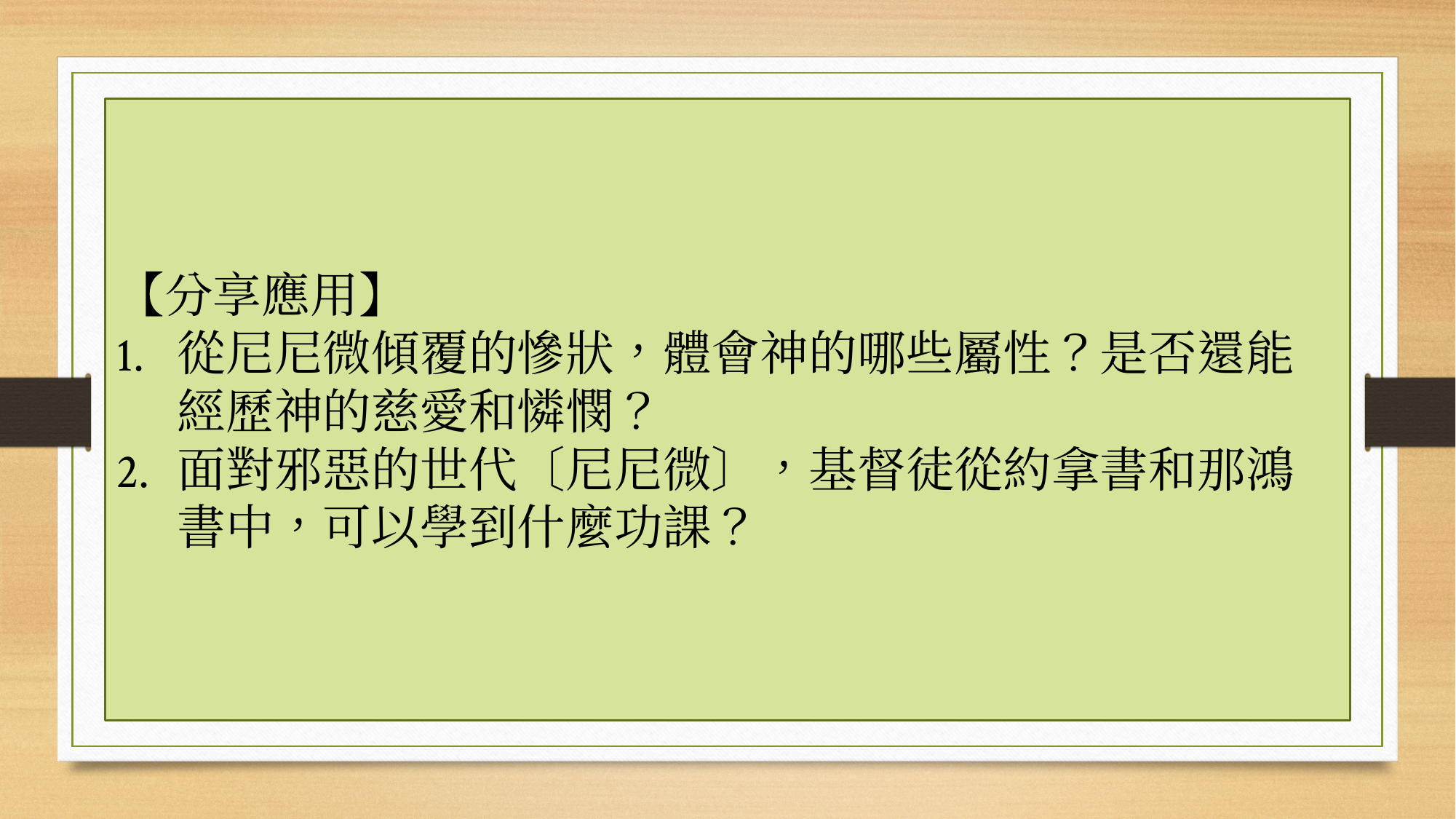

【分享應用】
從尼尼微傾覆的慘狀，體會神的哪些屬性？是否還能經歷神的慈愛和憐憫？
面對邪惡的世代〔尼尼微〕，基督徒從約拿書和那鴻書中，可以學到什麼功課？
#